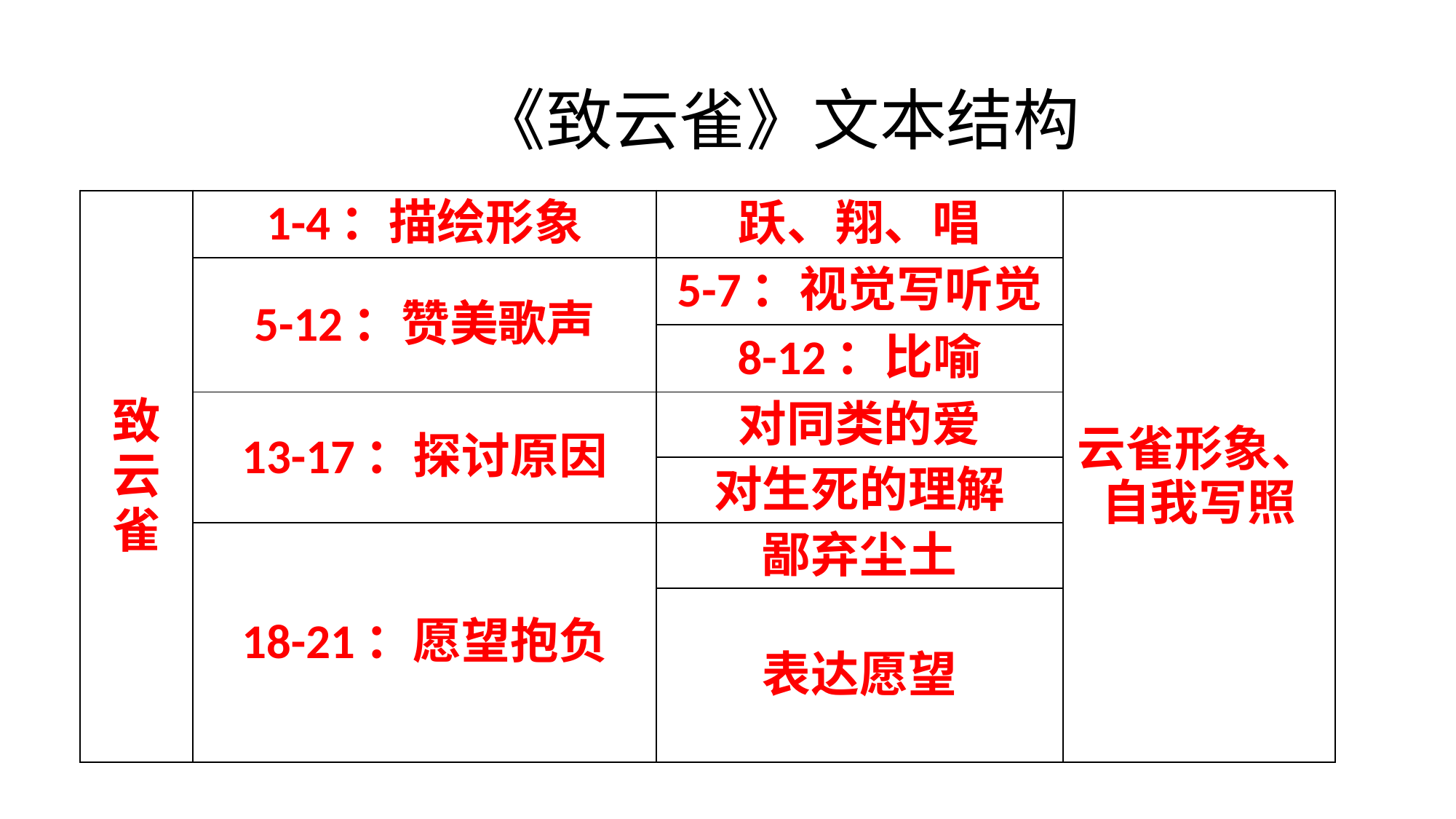

# 《致云雀》文本结构
| 致云雀 | 1-4：描绘形象 | 跃、翔、唱 | 云雀形象、自我写照 |
| --- | --- | --- | --- |
|  | 5-12：赞美歌声 | 5-7：视觉写听觉 |  |
|  |  | 8-12：比喻 |  |
|  | 13-17：探讨原因 | 对同类的爱 |  |
|  |  | 对生死的理解 |  |
|  | 18-21：愿望抱负 | 鄙弃尘土 |  |
|  |  | 表达愿望 |  |